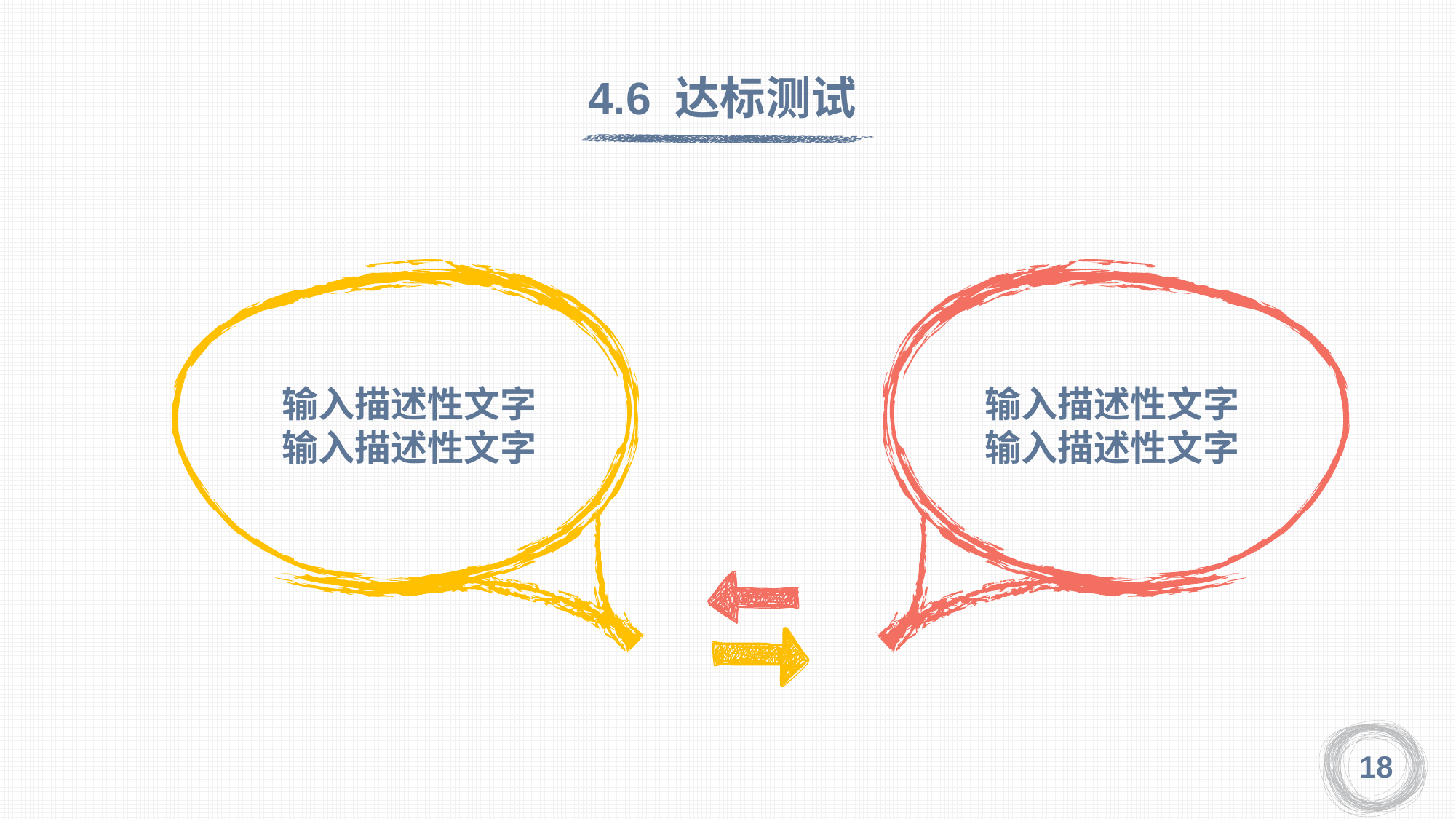

4.6 达标测试

输入描述性文字
输入描述性文字

输入描述性文字
输入描述性文字

18